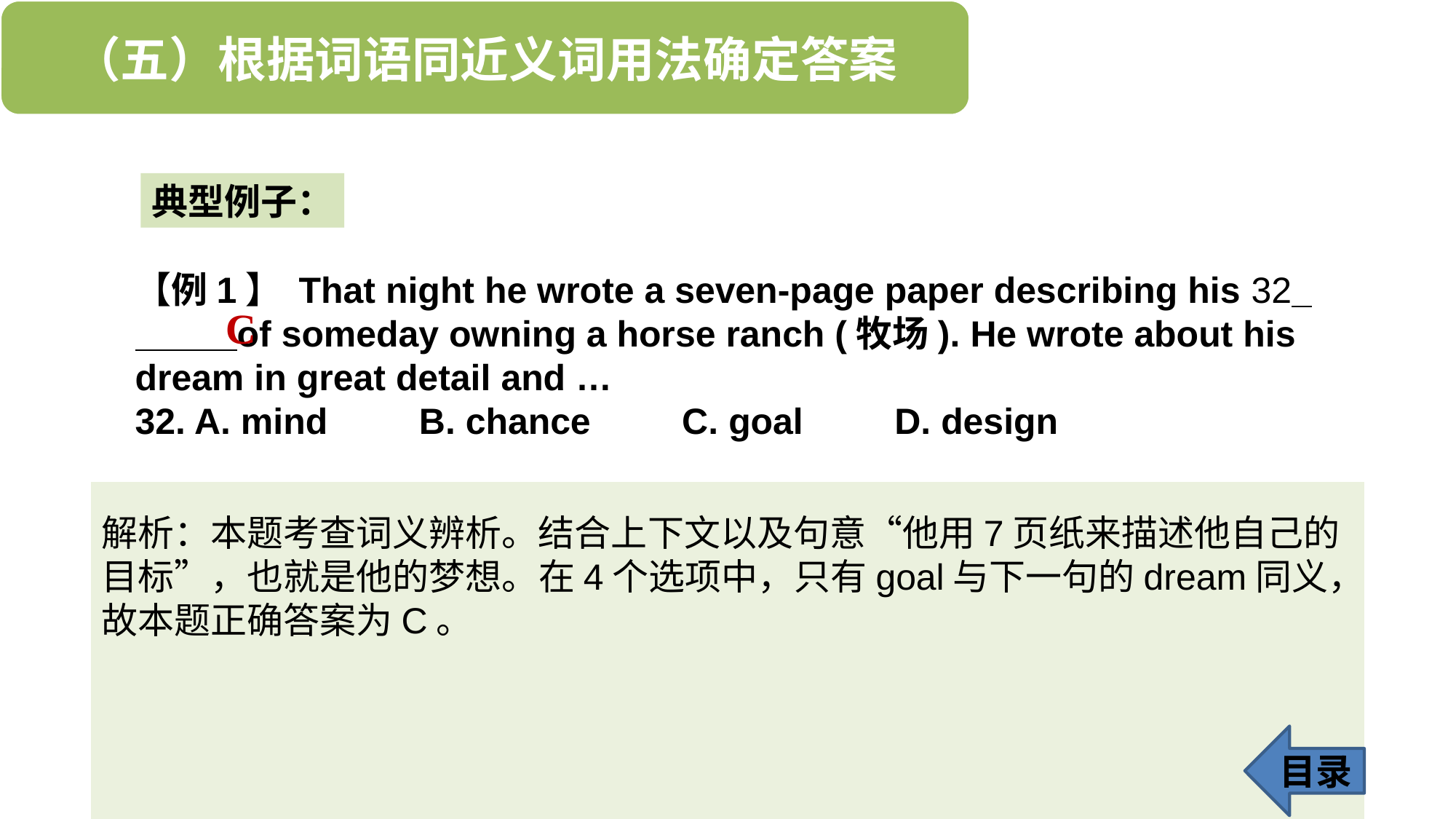

（五）根据词语同近义词用法确定答案
典型例子：
【例1】 That night he wrote a seven-page paper describing his 32             of someday owning a horse ranch (牧场). He wrote about his dream in great detail and …
32. A. mind         B. chance         C. goal         D. design
C

解析：本题考查词义辨析。结合上下文以及句意“他用7页纸来描述他自己的目标”，也就是他的梦想。在4个选项中，只有goal与下一句的dream同义，故本题正确答案为C。
目录
18